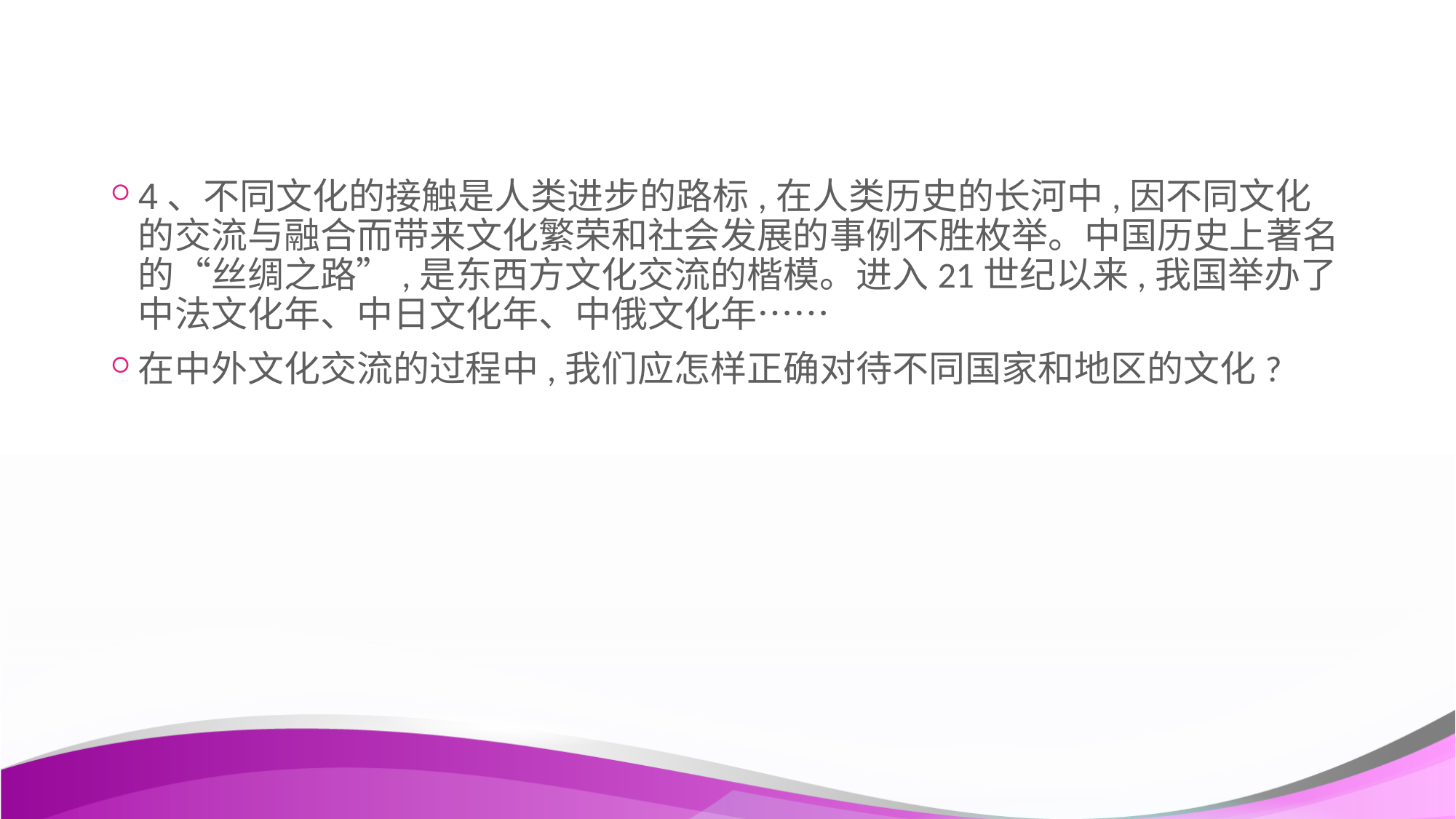

4、不同文化的接触是人类进步的路标,在人类历史的长河中,因不同文化的交流与融合而带来文化繁荣和社会发展的事例不胜枚举。中国历史上著名的“丝绸之路”,是东西方文化交流的楷模。进入21世纪以来,我国举办了中法文化年、中日文化年、中俄文化年……
在中外文化交流的过程中,我们应怎样正确对待不同国家和地区的文化?